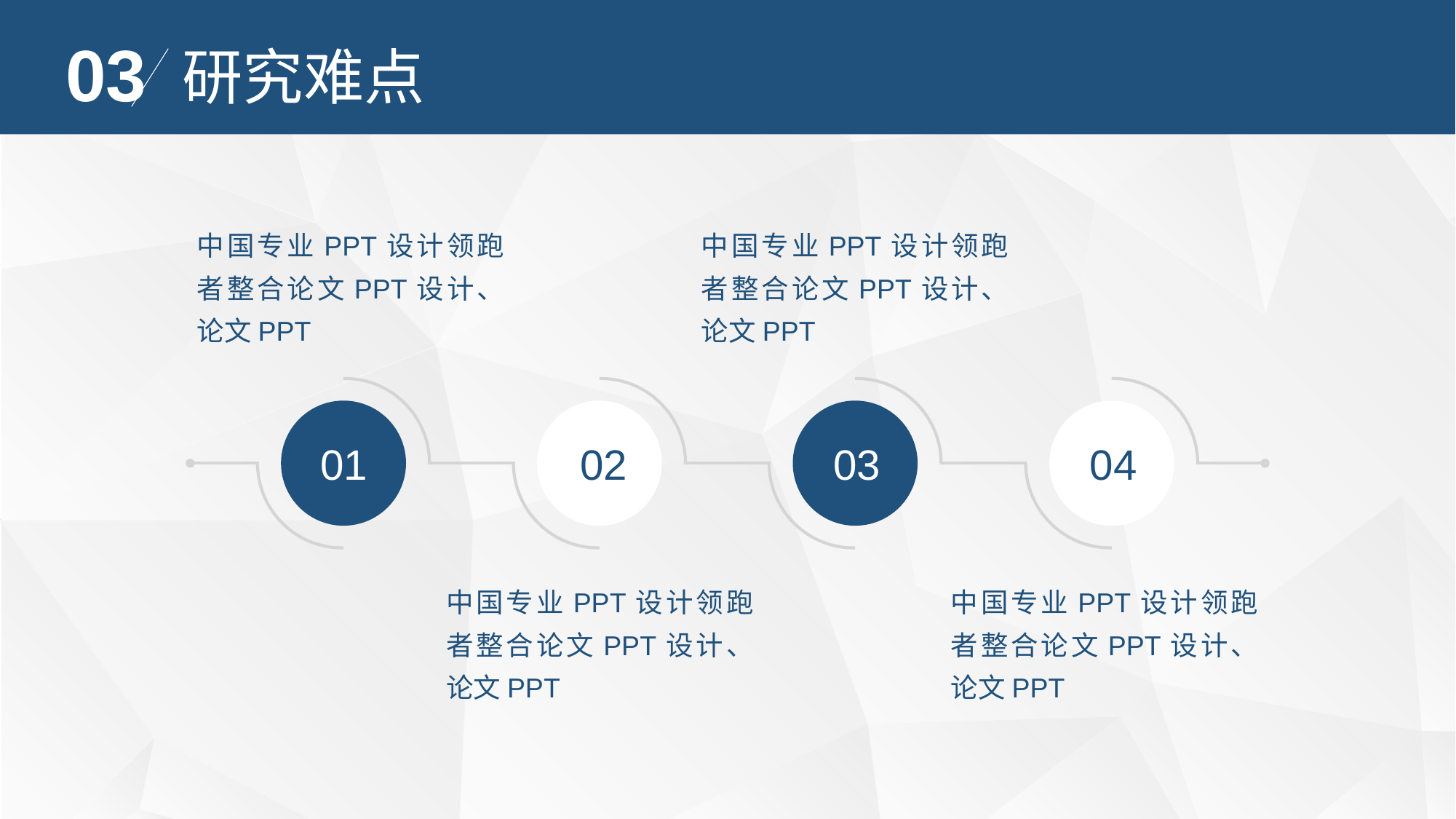

03
研究难点
中国专业PPT设计领跑者整合论文PPT设计、论文PPT
中国专业PPT设计领跑者整合论文PPT设计、论文PPT

01
02
03
04
中国专业PPT设计领跑者整合论文PPT设计、论文PPT
中国专业PPT设计领跑者整合论文PPT设计、论文PPT